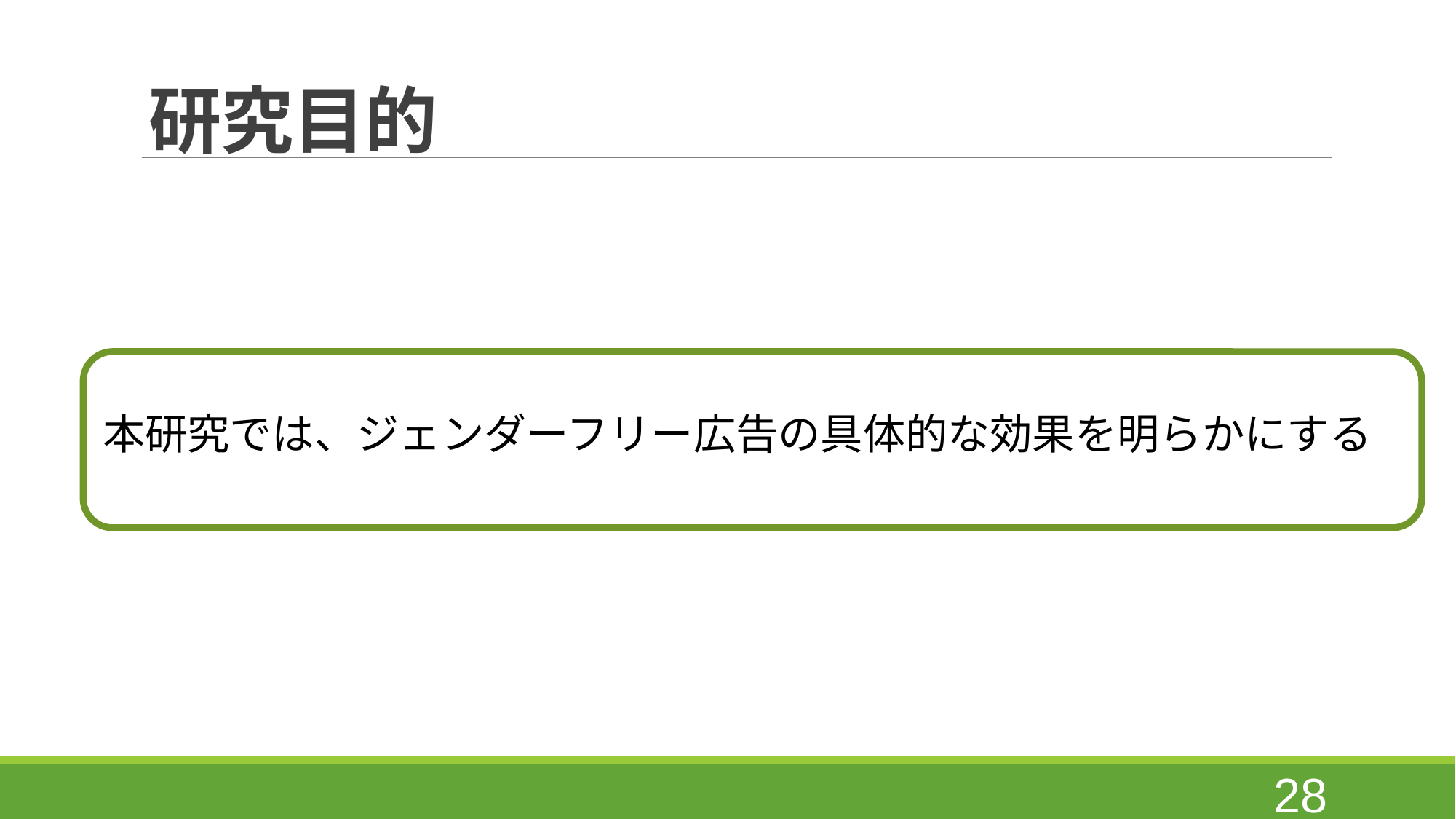

# 研究目的
本研究では、ジェンダーフリー広告の具体的な効果を明らかにする

28